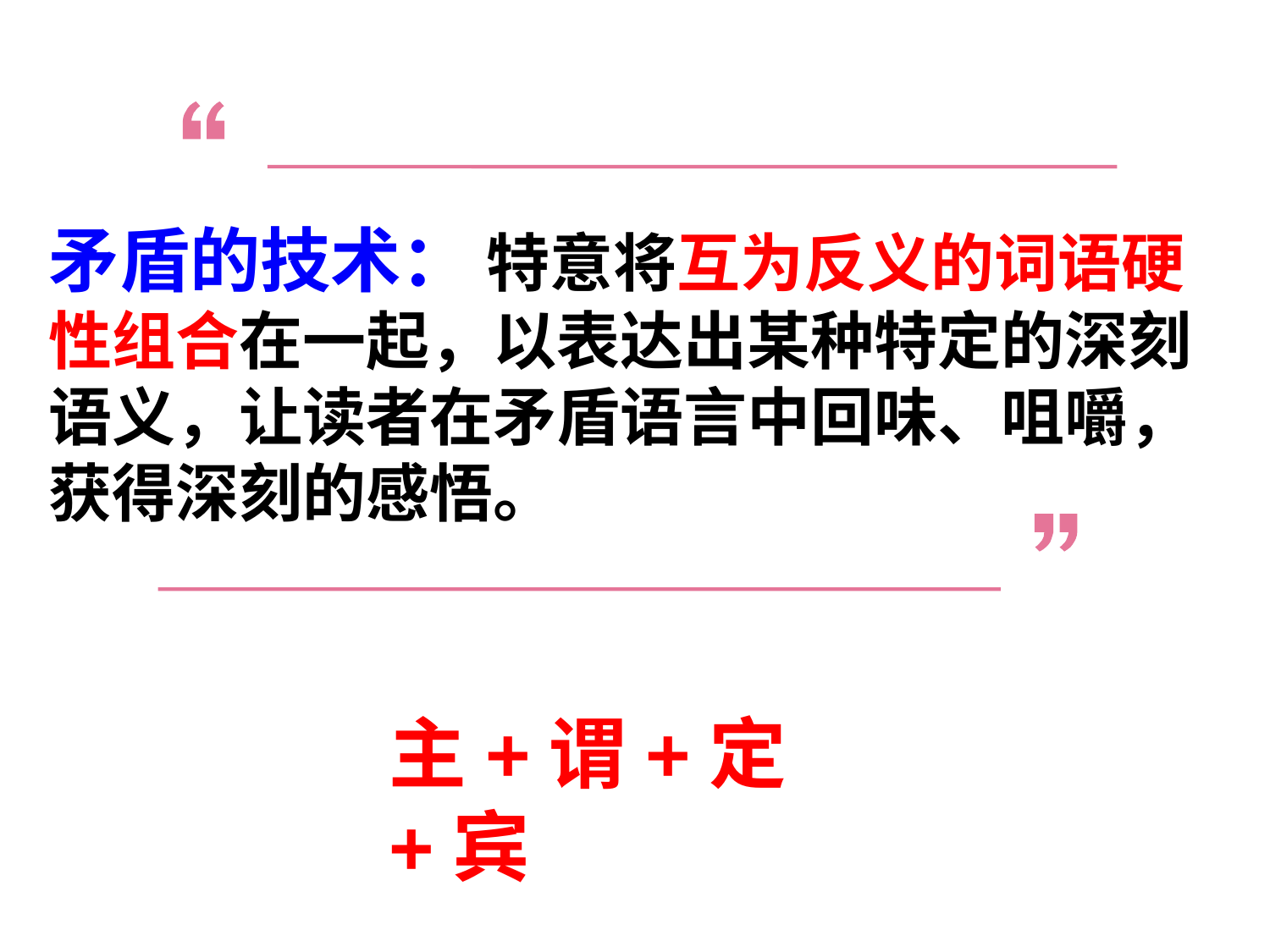

矛盾的技术： 特意将互为反义的词语硬性组合在一起，以表达出某种特定的深刻语义，让读者在矛盾语言中回味、咀嚼，获得深刻的感悟。

Lorem ipsum dolor
主+谓+定+宾